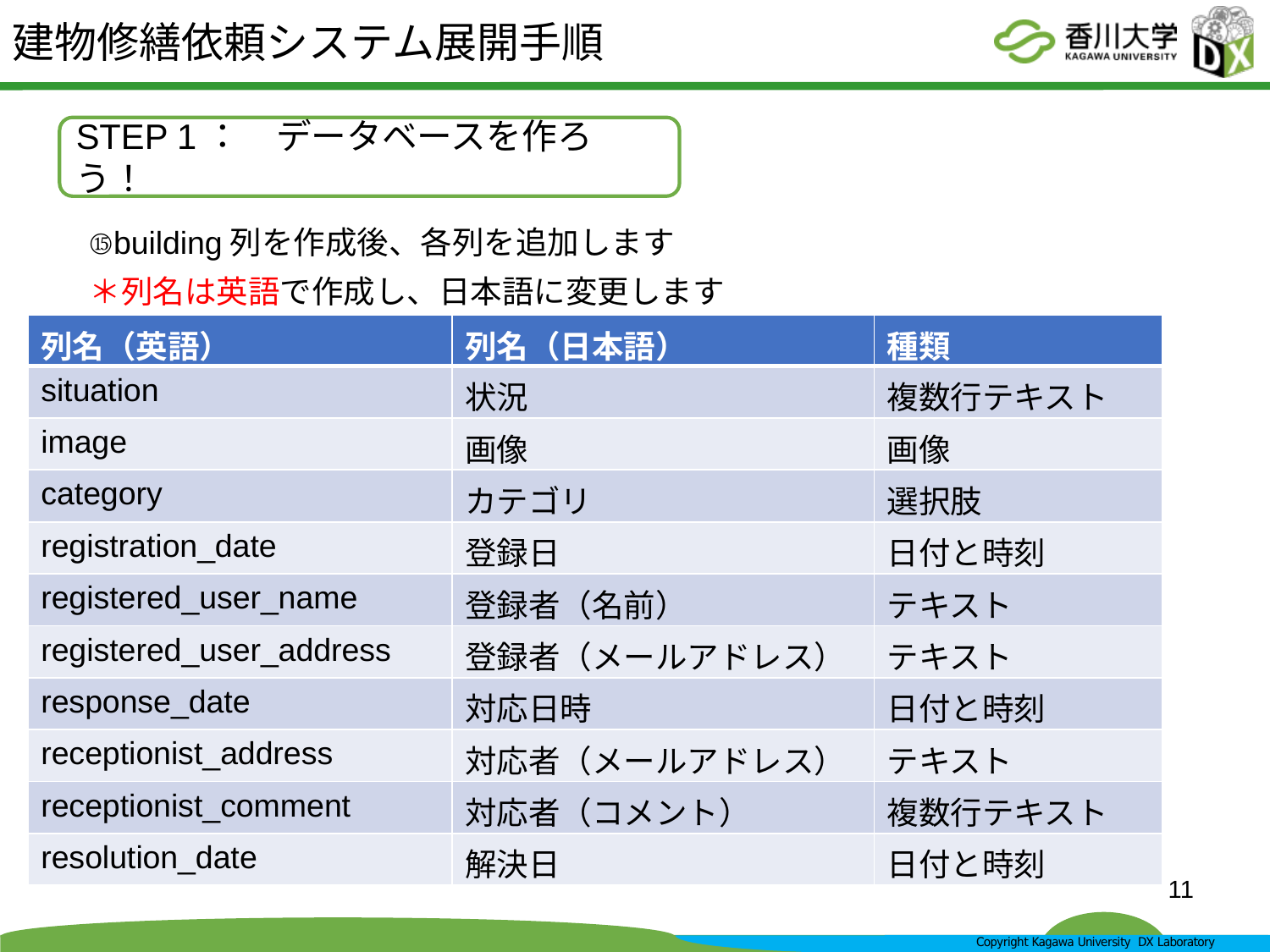

# 建物修繕依頼システム展開手順
STEP 1：　データベースを作ろう！
⑮building列を作成後、各列を追加します
＊列名は英語で作成し、日本語に変更します
| 列名（英語） | 列名（日本語） | 種類 |
| --- | --- | --- |
| situation | 状況 | 複数行テキスト |
| image | 画像 | 画像 |
| category | カテゴリ | 選択肢 |
| registration\_date | 登録日 | 日付と時刻 |
| registered\_user\_name | 登録者（名前） | テキスト |
| registered\_user\_address | 登録者（メールアドレス） | テキスト |
| response\_date | 対応日時 | 日付と時刻 |
| receptionist\_address | 対応者（メールアドレス） | テキスト |
| receptionist\_comment | 対応者（コメント） | 複数行テキスト |
| resolution\_date | 解決日 | 日付と時刻 |
11